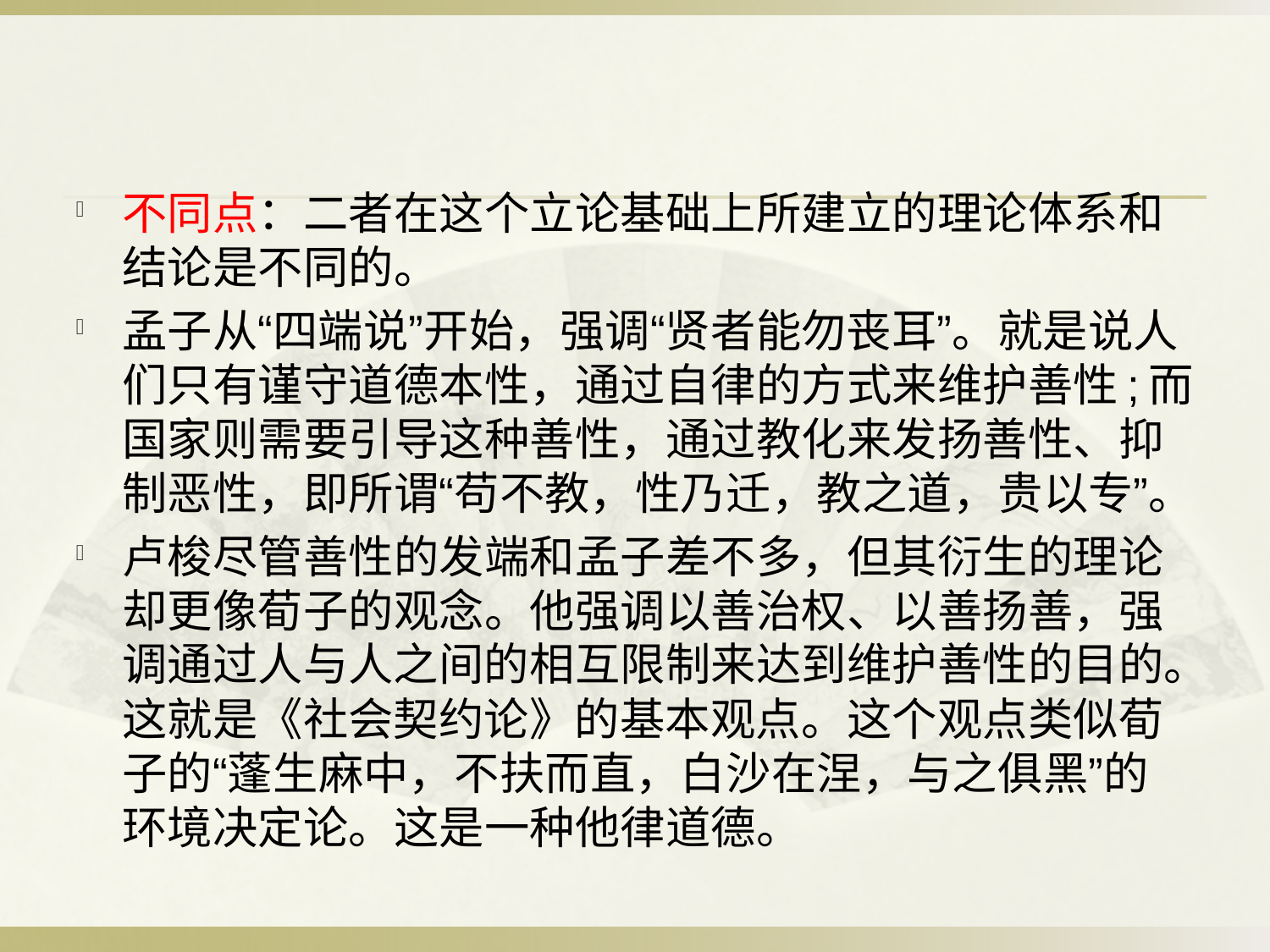

不同点：二者在这个立论基础上所建立的理论体系和结论是不同的。
孟子从“四端说”开始，强调“贤者能勿丧耳”。就是说人们只有谨守道德本性，通过自律的方式来维护善性;而国家则需要引导这种善性，通过教化来发扬善性、抑制恶性，即所谓“苟不教，性乃迁，教之道，贵以专”。
卢梭尽管善性的发端和孟子差不多，但其衍生的理论却更像荀子的观念。他强调以善治权、以善扬善，强调通过人与人之间的相互限制来达到维护善性的目的。这就是《社会契约论》的基本观点。这个观点类似荀子的“蓬生麻中，不扶而直，白沙在涅，与之俱黑”的环境决定论。这是一种他律道德。